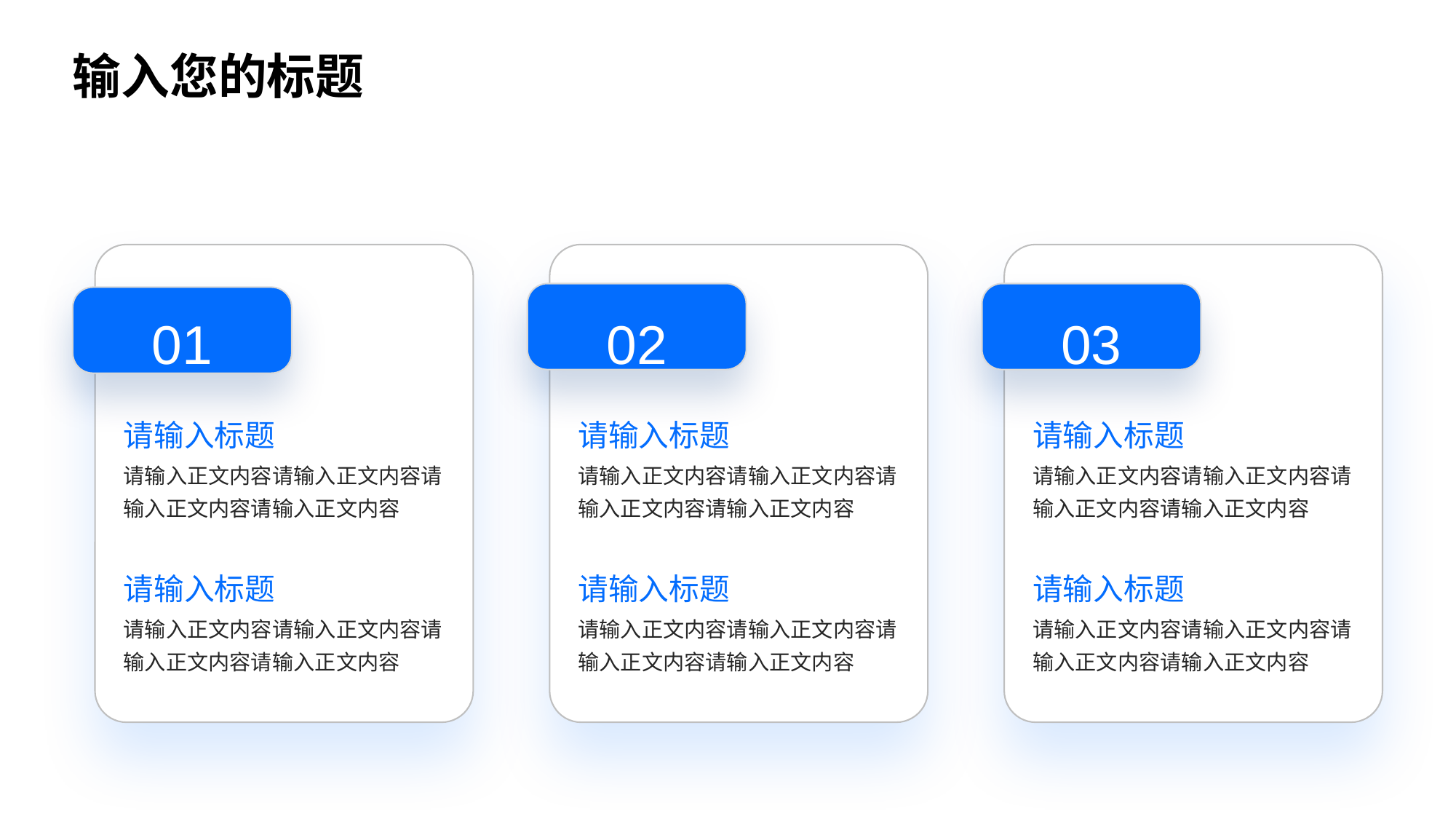

输入您的标题

01
02
03

请输入标题
请输入标题
请输入标题
请输入正文内容请输入正文内容请输入正文内容请输入正文内容
请输入正文内容请输入正文内容请输入正文内容请输入正文内容
请输入正文内容请输入正文内容请输入正文内容请输入正文内容
请输入标题
请输入标题
请输入标题
请输入正文内容请输入正文内容请输入正文内容请输入正文内容
请输入正文内容请输入正文内容请输入正文内容请输入正文内容
请输入正文内容请输入正文内容请输入正文内容请输入正文内容